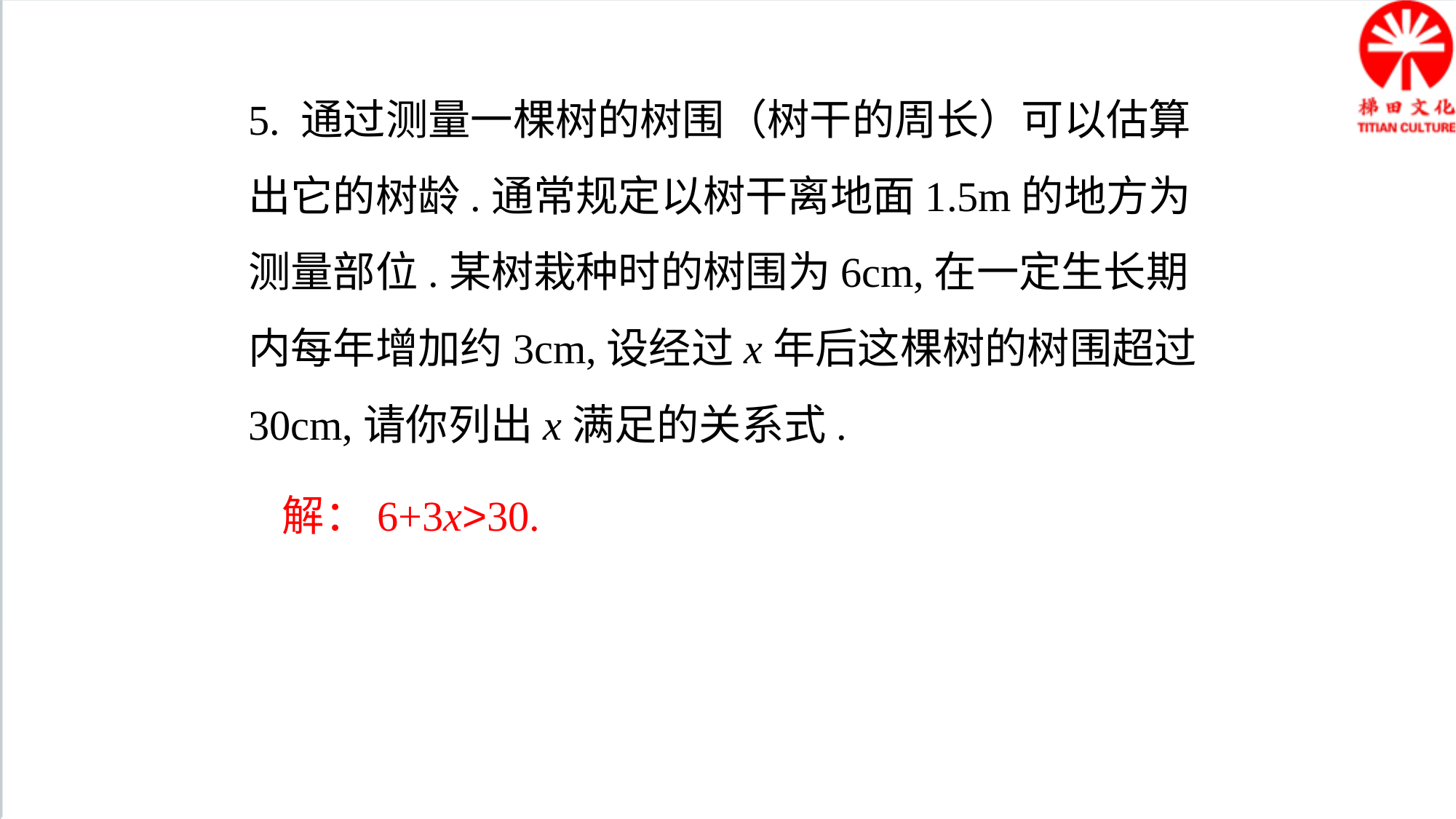

5. 通过测量一棵树的树围（树干的周长）可以估算出它的树龄.通常规定以树干离地面1.5m的地方为测量部位.某树栽种时的树围为6cm,在一定生长期内每年增加约3cm,设经过x年后这棵树的树围超过30cm,请你列出x满足的关系式.
解：6+3x>30.